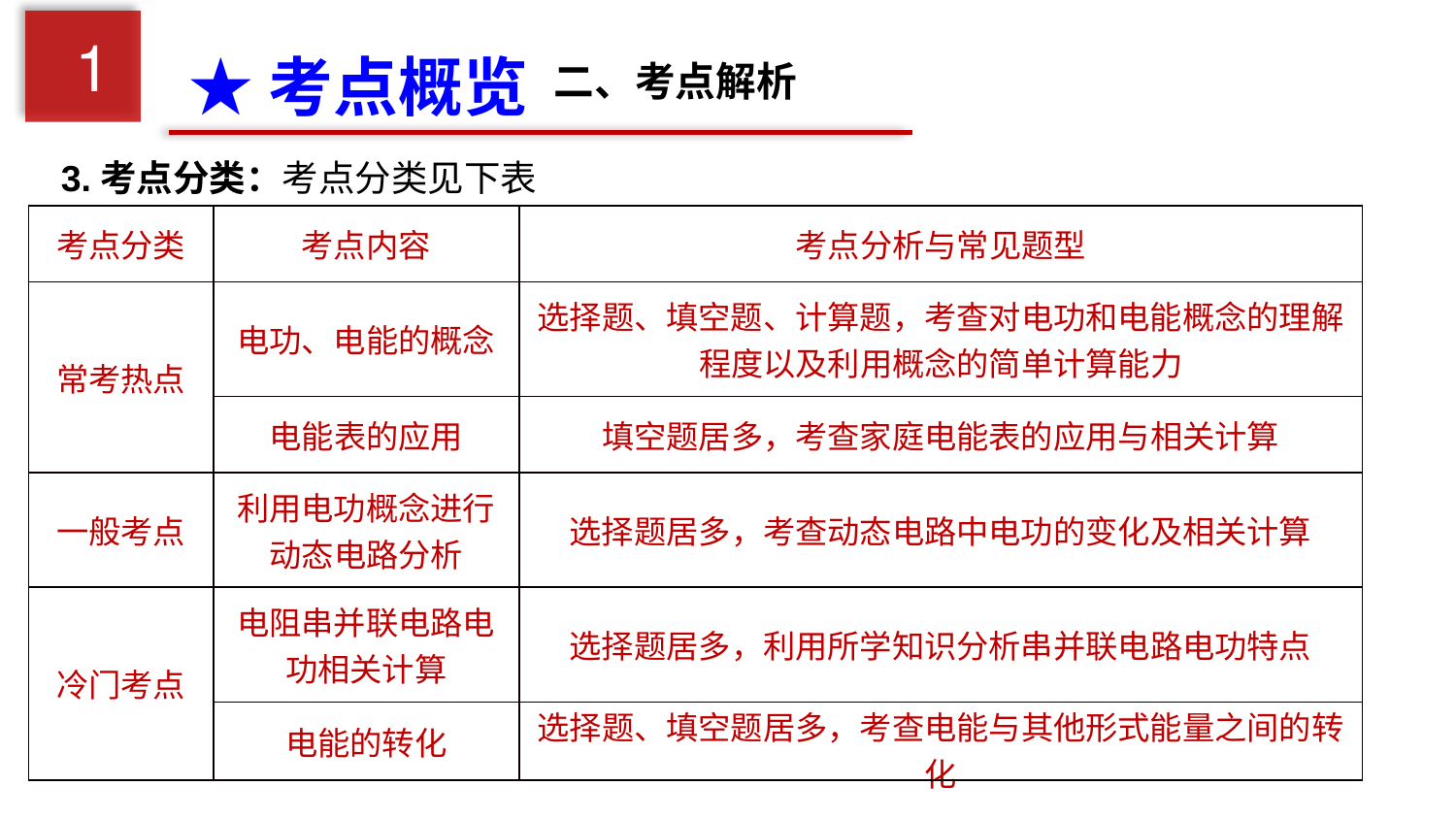

1
★考点概览
二、考点解析
3.考点分类：考点分类见下表
| 考点分类 | 考点内容 | 考点分析与常见题型 |
| --- | --- | --- |
| 常考热点 | 电功、电能的概念 | 选择题、填空题、计算题，考查对电功和电能概念的理解程度以及利用概念的简单计算能力 |
|  | 电能表的应用 | 填空题居多，考查家庭电能表的应用与相关计算 |
| 一般考点 | 利用电功概念进行动态电路分析 | 选择题居多，考查动态电路中电功的变化及相关计算 |
| 冷门考点 | 电阻串并联电路电功相关计算 | 选择题居多，利用所学知识分析串并联电路电功特点 |
|  | 电能的转化 | 选择题、填空题居多，考查电能与其他形式能量之间的转化 |